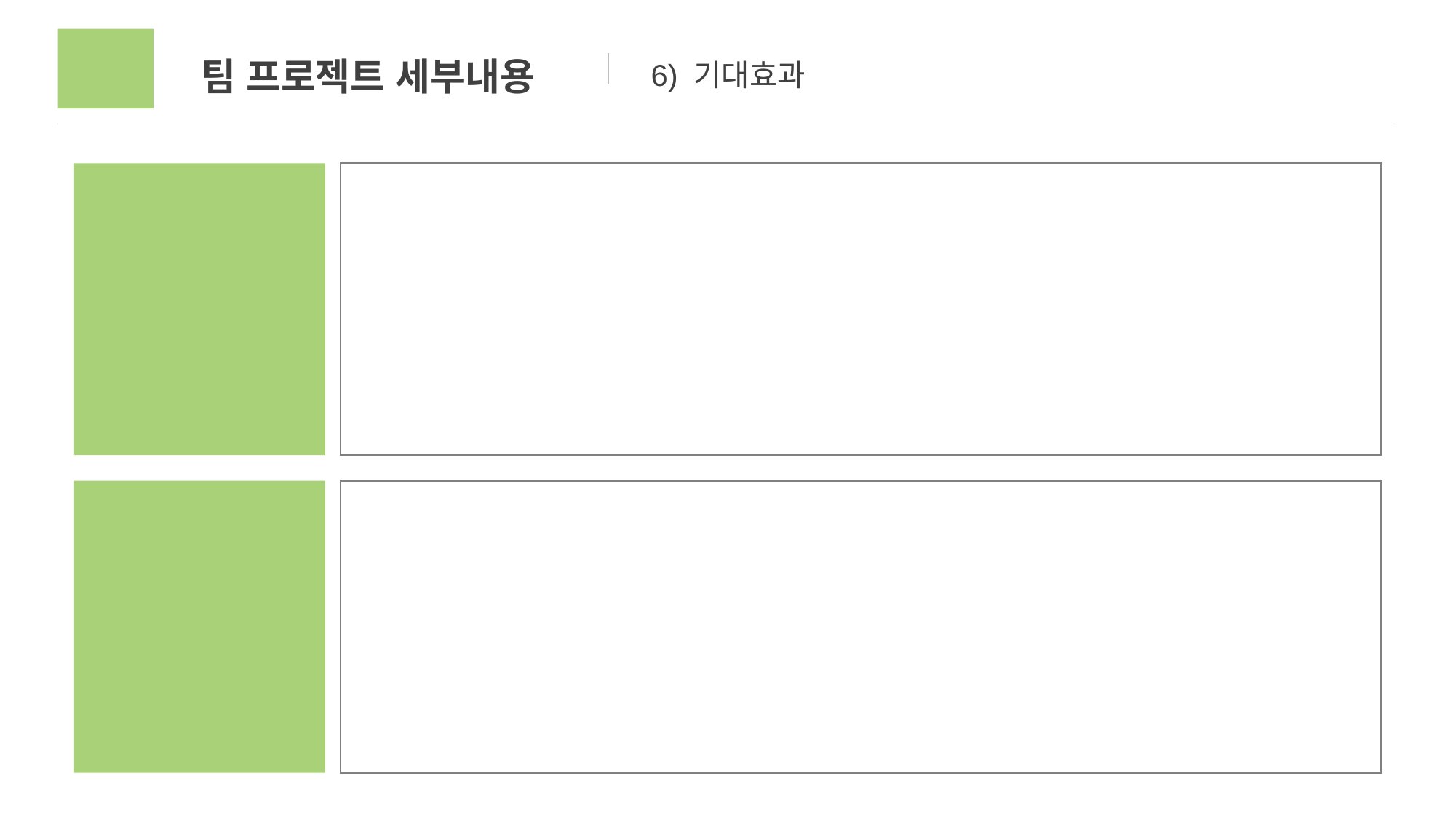

03
팀 프로젝트 세부내용
6) 기대효과
30일 프로젝트
활동 이후 기대되는
나의 변화

30일 프로젝트
활동 이후 기대되는
사회의 변화